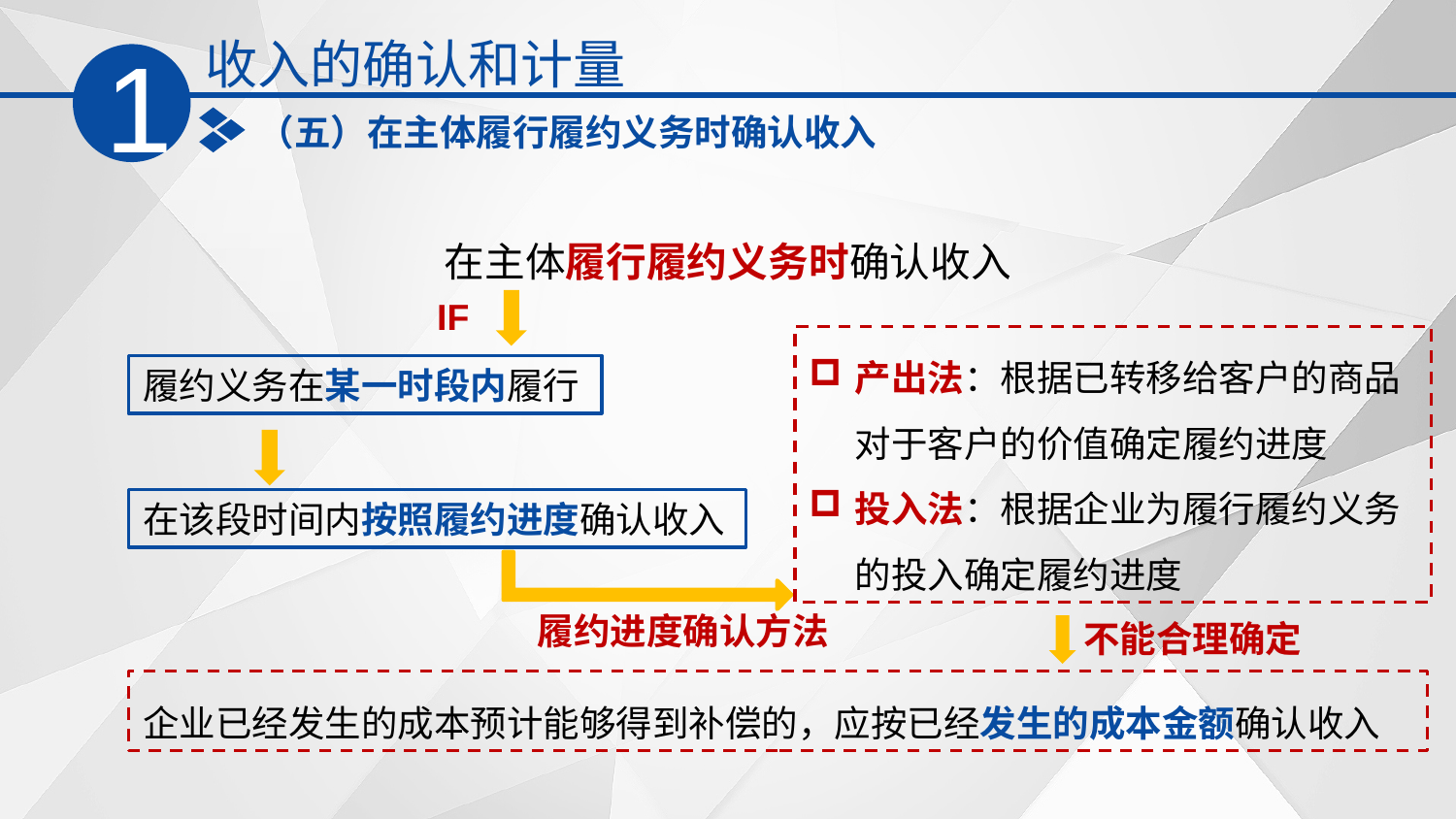

收入的确认和计量
1

（五）在主体履行履约义务时确认收入

在主体履行履约义务时确认收入
IF

产出法：根据已转移给客户的商品对于客户的价值确定履约进度
投入法：根据企业为履行履约义务的投入确定履约进度
履约义务在某一时段内履行

在该段时间内按照履约进度确认收入
履约进度确认方法
不能合理确定

企业已经发生的成本预计能够得到补偿的，应按已经发生的成本金额确认收入